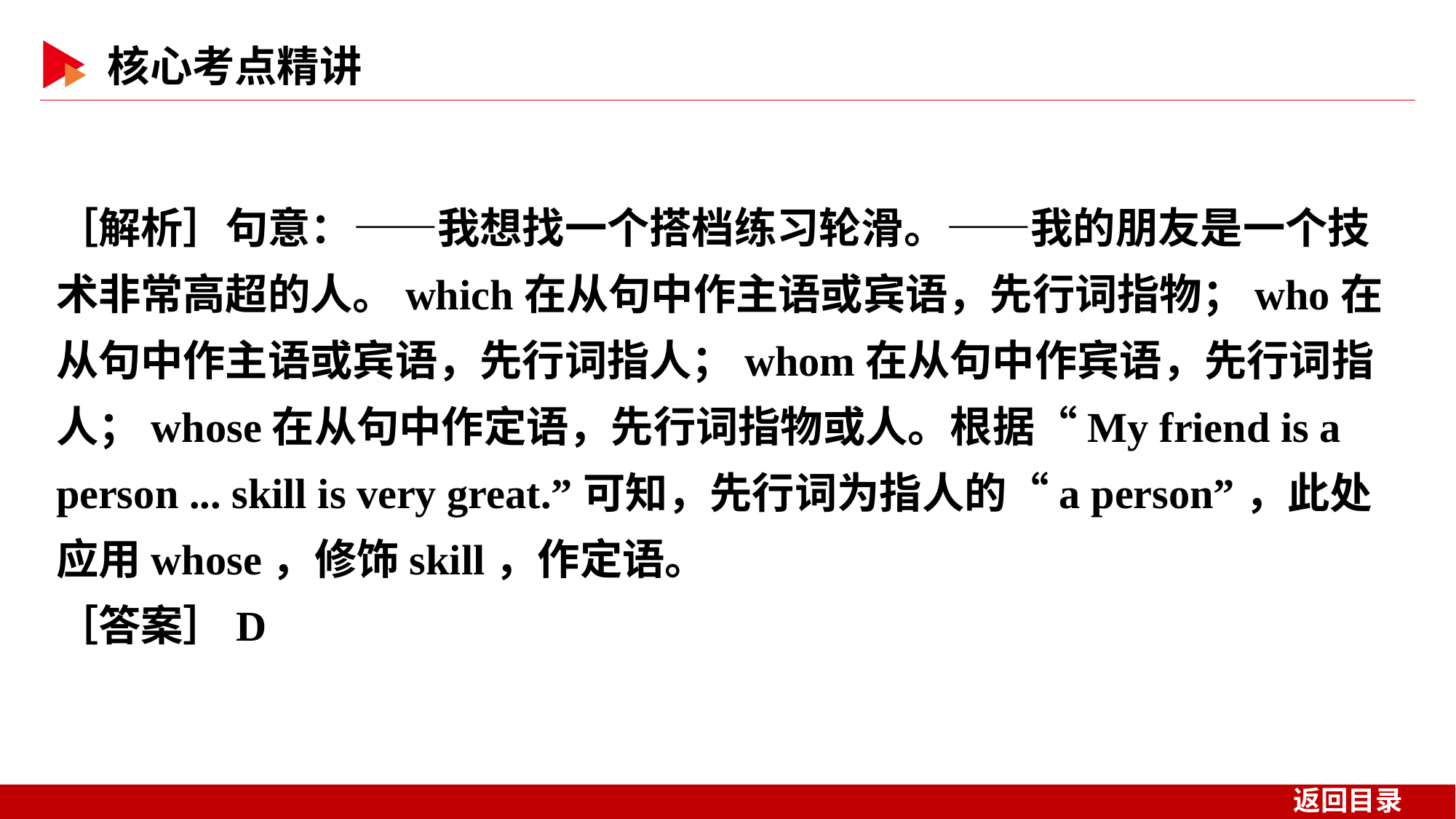

［解析］句意：——我想找一个搭档练习轮滑。——我的朋友是一个技术非常高超的人。which在从句中作主语或宾语，先行词指物；who在从句中作主语或宾语，先行词指人；whom在从句中作宾语，先行词指人；whose在从句中作定语，先行词指物或人。根据“My friend is a person ... skill is very great.”可知，先行词为指人的“a person”，此处应用whose，修饰skill，作定语。
［答案］D